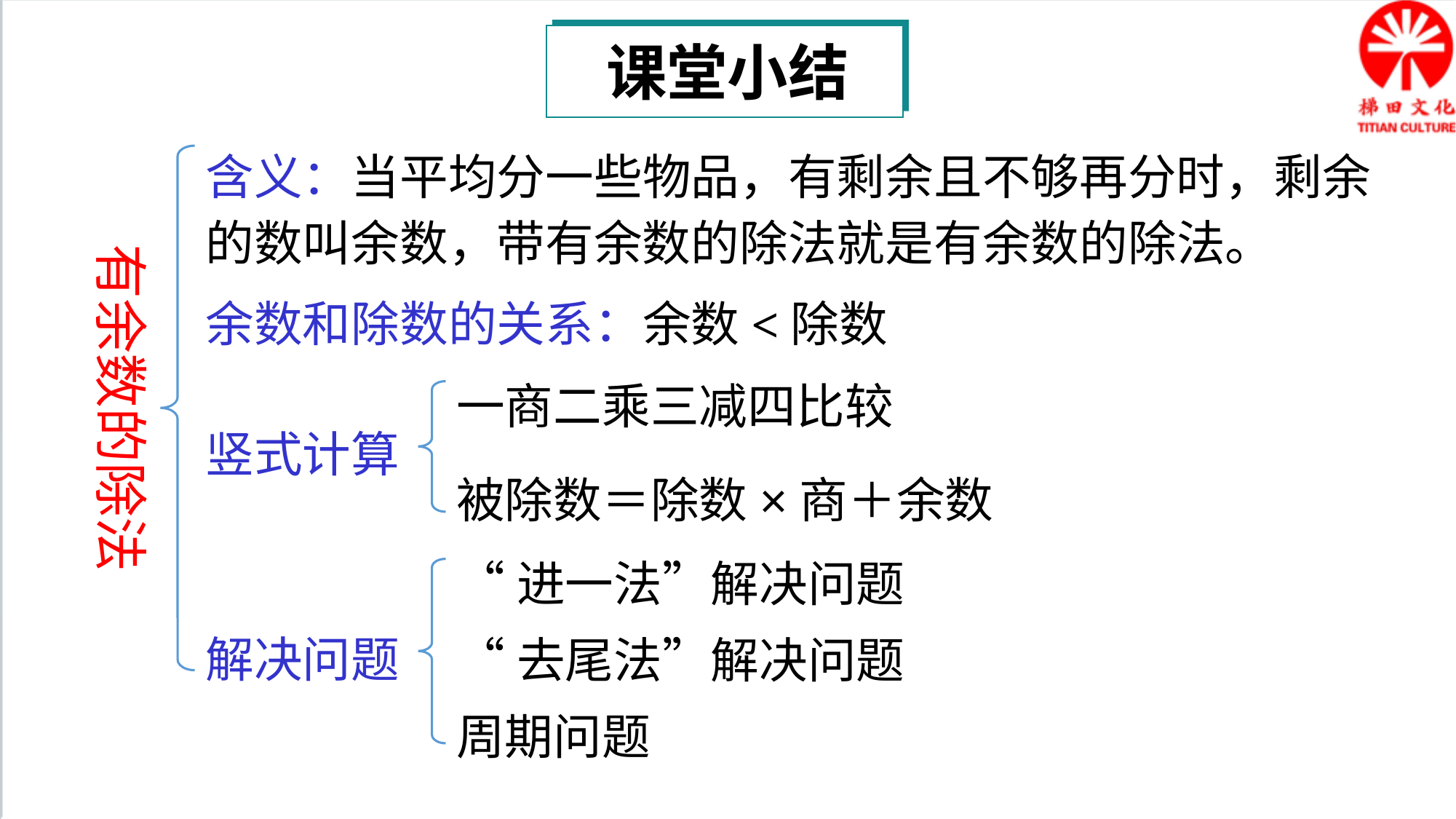

课堂小结
含义：当平均分一些物品，有剩余且不够再分时，剩余的数叫余数，带有余数的除法就是有余数的除法。

有余数的除法
余数和除数的关系：余数<除数
一商二乘三减四比较

竖式计算
被除数＝除数×商＋余数
“进一法”解决问题

解决问题
“去尾法”解决问题
周期问题